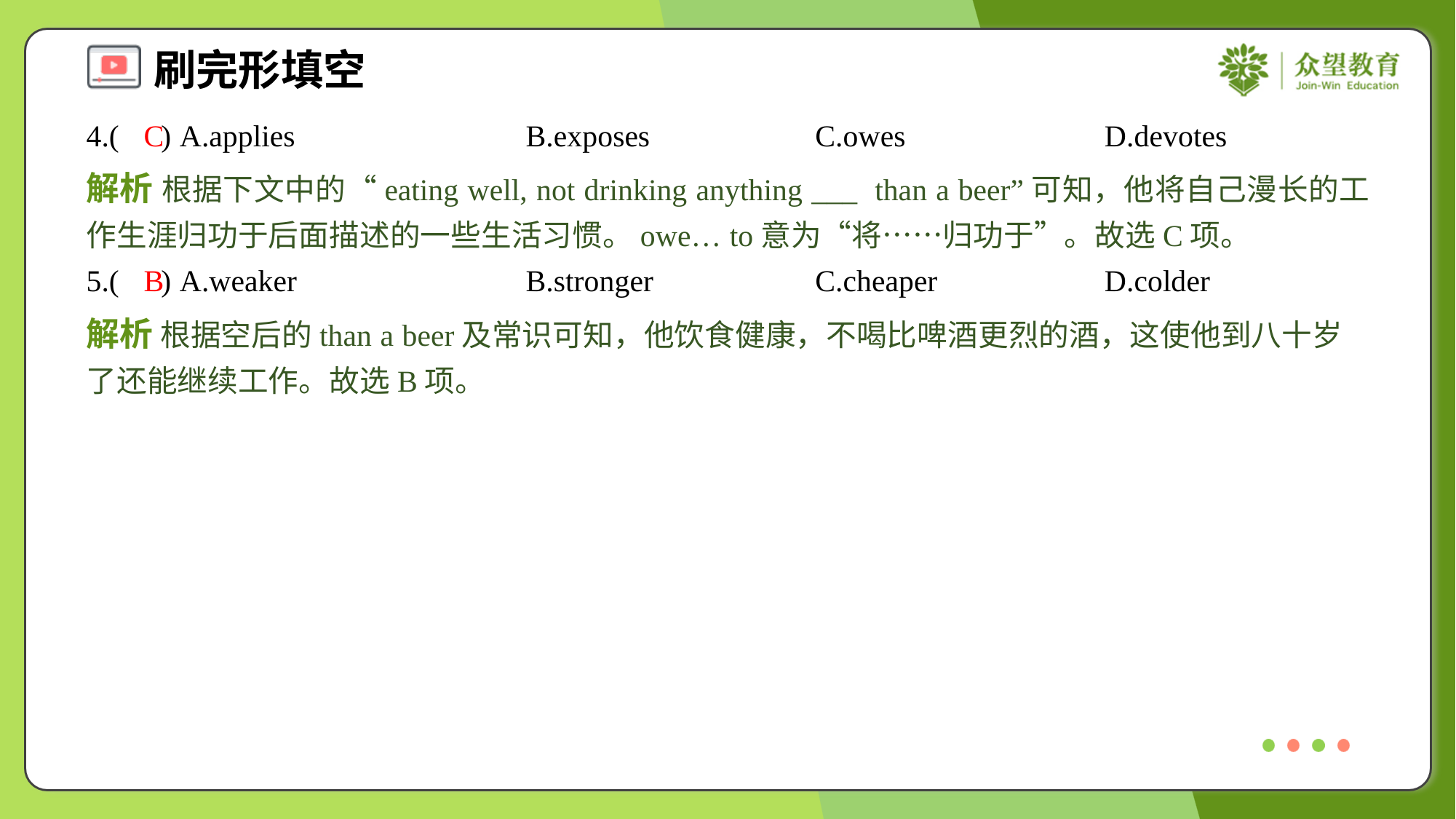

4.(     ) A.applies	B.exposes	C.owes	D.devotes
C
解析 根据下文中的“eating well, not drinking anything ___  than a beer”可知，他将自己漫长的工作生涯归功于后面描述的一些生活习惯。owe… to意为“将……归功于”。故选C项。
5.(     ) A.weaker	B.stronger	C.cheaper	D.colder
B
解析 根据空后的than a beer及常识可知，他饮食健康，不喝比啤酒更烈的酒，这使他到八十岁了还能继续工作。故选B项。